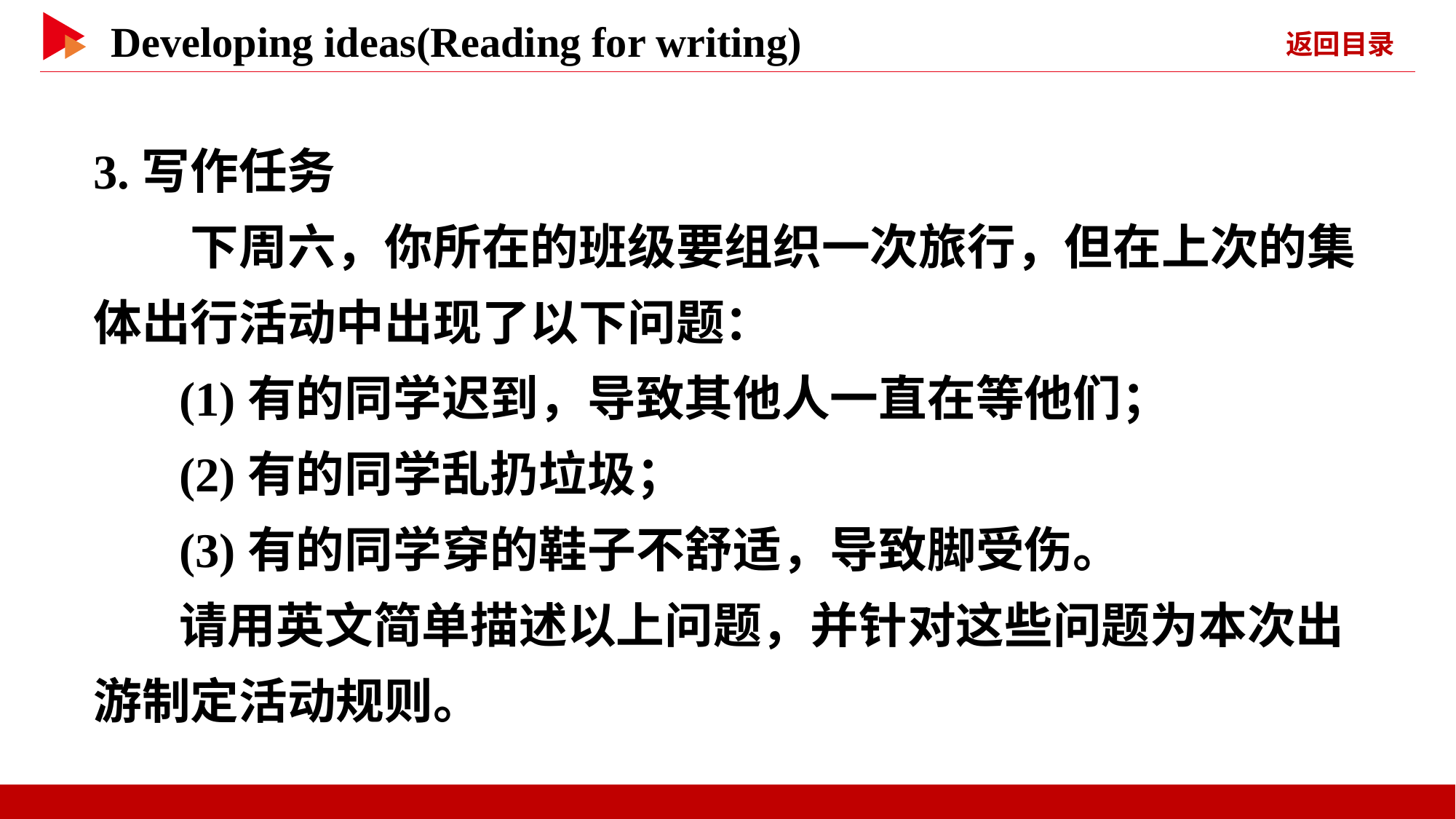

3.写作任务
　　下周六，你所在的班级要组织一次旅行，但在上次的集体出行活动中出现了以下问题：
(1)有的同学迟到，导致其他人一直在等他们；
(2)有的同学乱扔垃圾；
(3)有的同学穿的鞋子不舒适，导致脚受伤。
请用英文简单描述以上问题，并针对这些问题为本次出游制定活动规则。